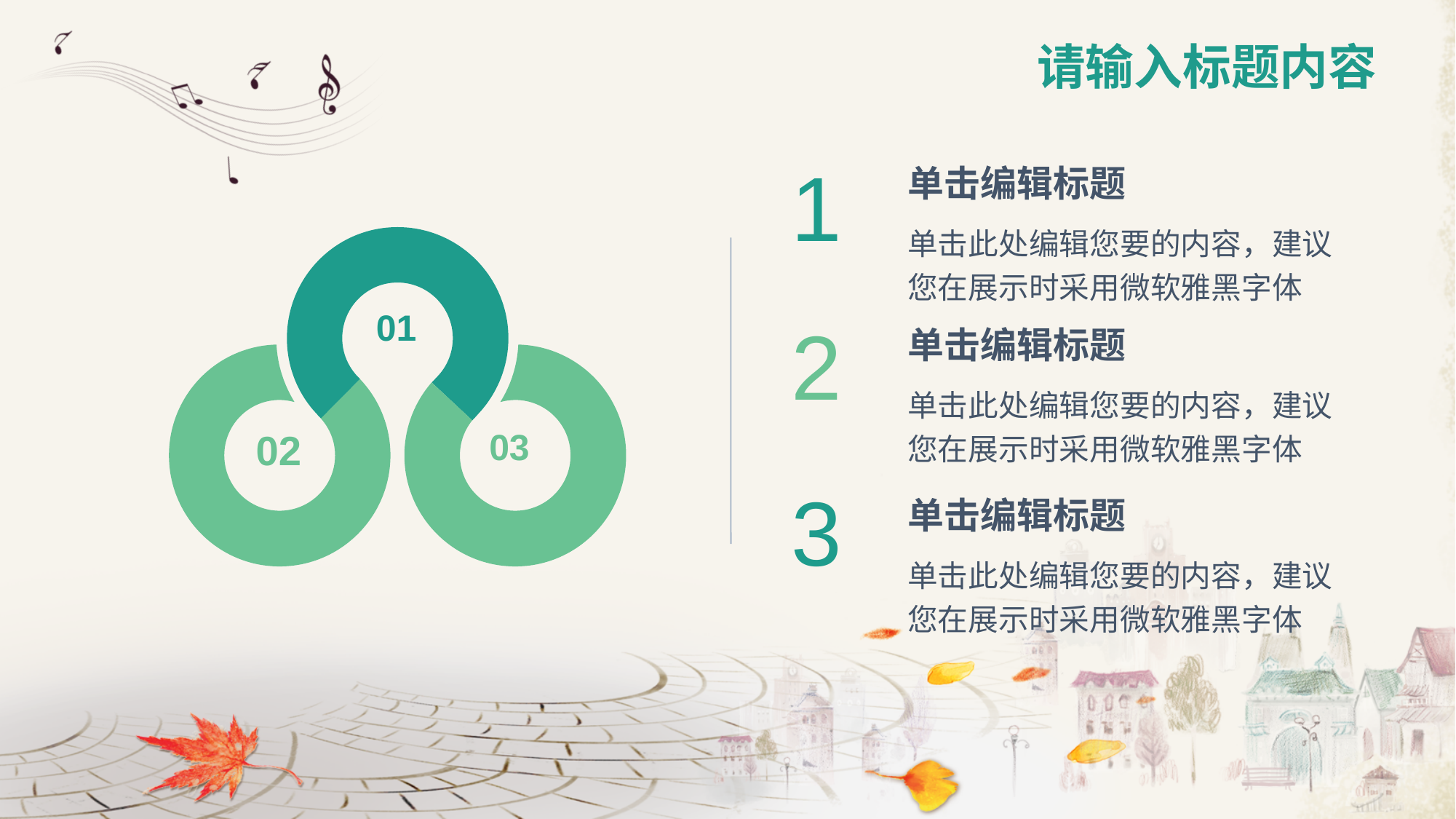

1
单击编辑标题
单击此处编辑您要的内容，建议您在展示时采用微软雅黑字体

01

02
03

2
单击编辑标题
单击此处编辑您要的内容，建议您在展示时采用微软雅黑字体
3
单击编辑标题
单击此处编辑您要的内容，建议您在展示时采用微软雅黑字体